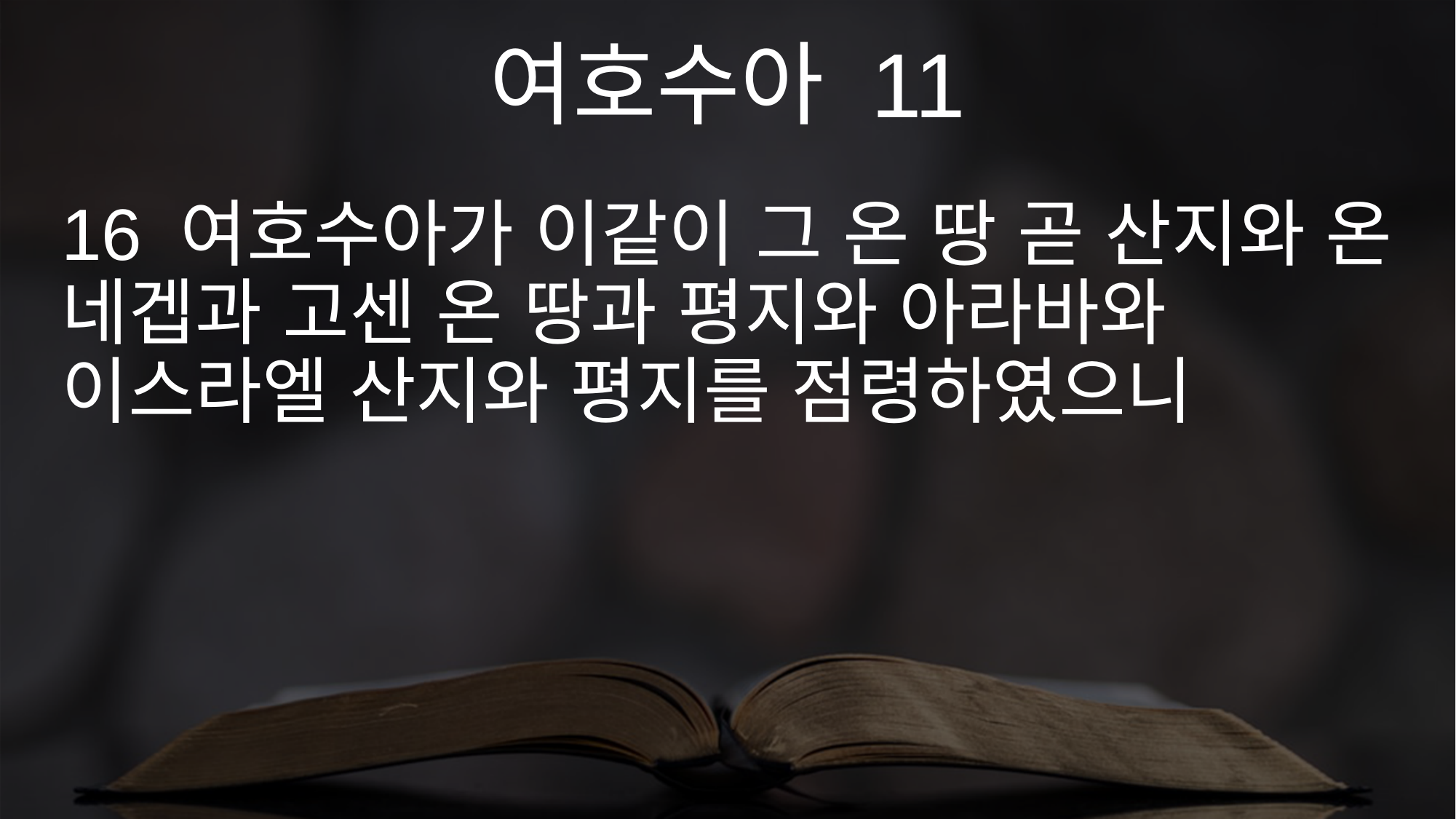

여호수아 11
16 여호수아가 이같이 그 온 땅 곧 산지와 온 네겝과 고센 온 땅과 평지와 아라바와 이스라엘 산지와 평지를 점령하였으니